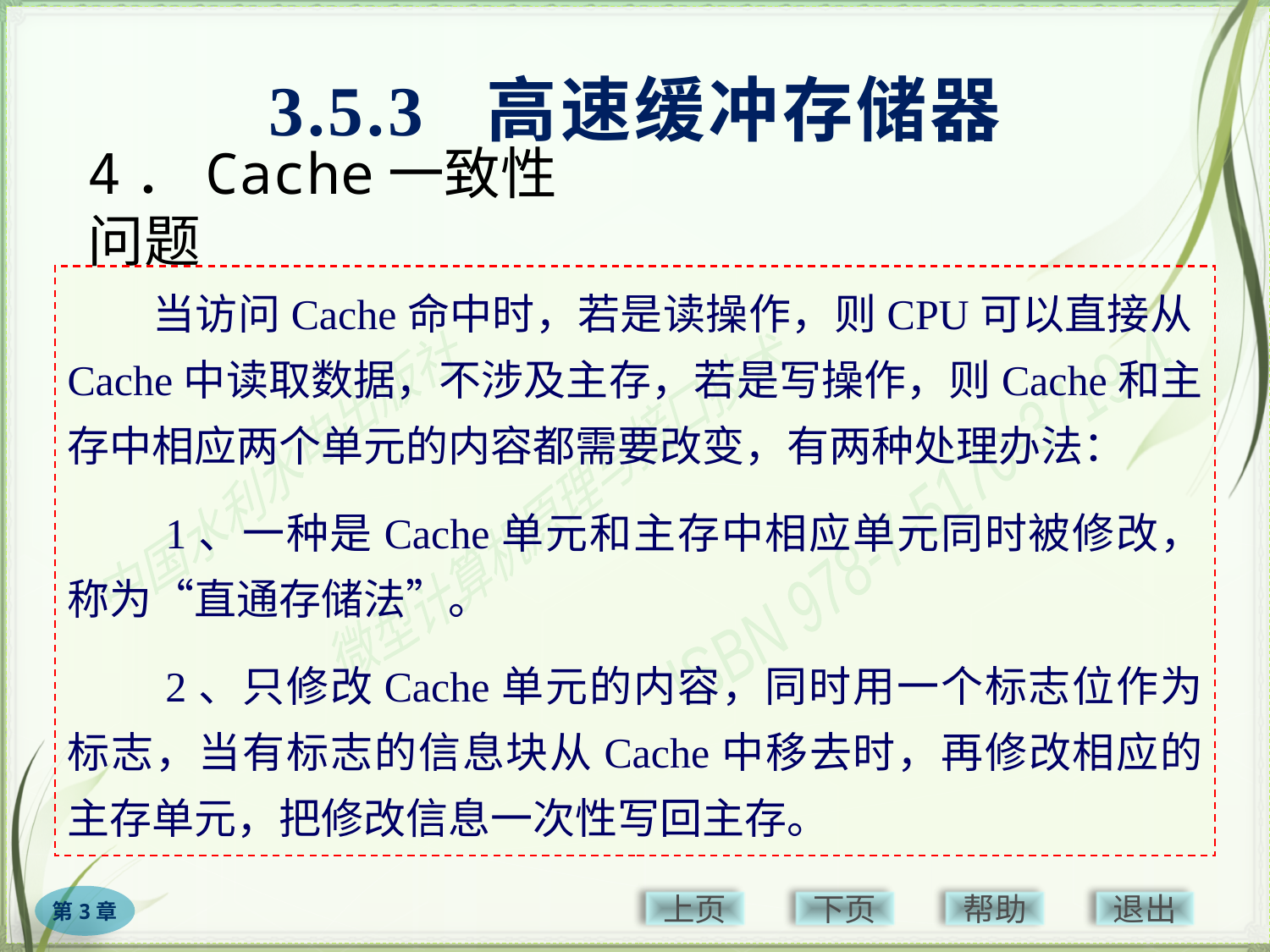

3.5.3  高速缓冲存储器
# 4．Cache一致性问题
　　当访问Cache命中时，若是读操作，则CPU可以直接从Cache中读取数据，不涉及主存，若是写操作，则Cache和主存中相应两个单元的内容都需要改变，有两种处理办法：
　　1、一种是Cache单元和主存中相应单元同时被修改，称为“直通存储法”。
　　2、只修改Cache单元的内容，同时用一个标志位作为标志，当有标志的信息块从Cache中移去时，再修改相应的主存单元，把修改信息一次性写回主存。